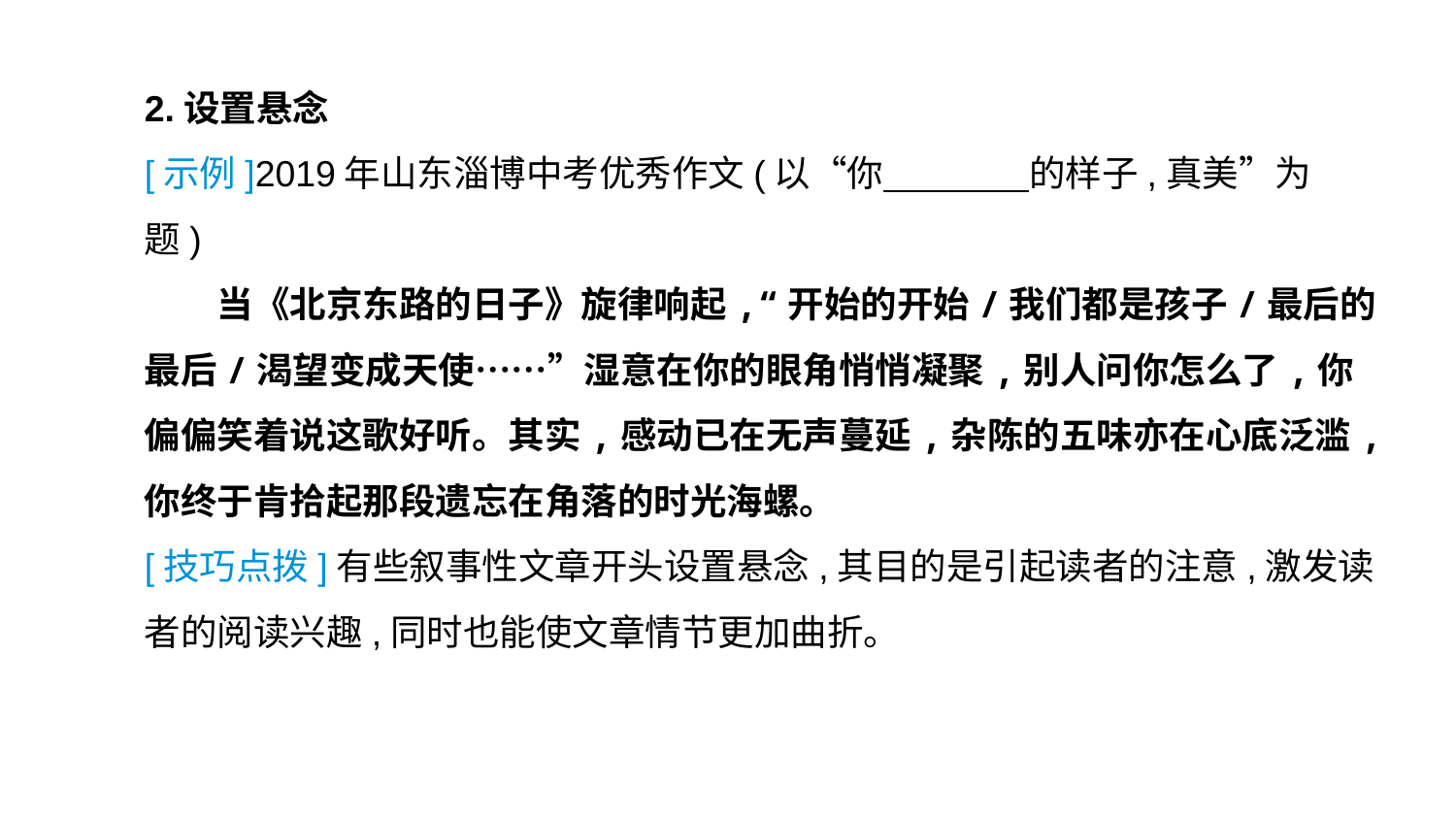

2.设置悬念
[示例]2019年山东淄博中考优秀作文(以“你　　　　的样子,真美”为题)
　　当《北京东路的日子》旋律响起,“开始的开始/我们都是孩子/最后的最后/渴望变成天使……”湿意在你的眼角悄悄凝聚,别人问你怎么了,你偏偏笑着说这歌好听。其实,感动已在无声蔓延,杂陈的五味亦在心底泛滥,你终于肯拾起那段遗忘在角落的时光海螺。
[技巧点拨]有些叙事性文章开头设置悬念,其目的是引起读者的注意,激发读者的阅读兴趣,同时也能使文章情节更加曲折。